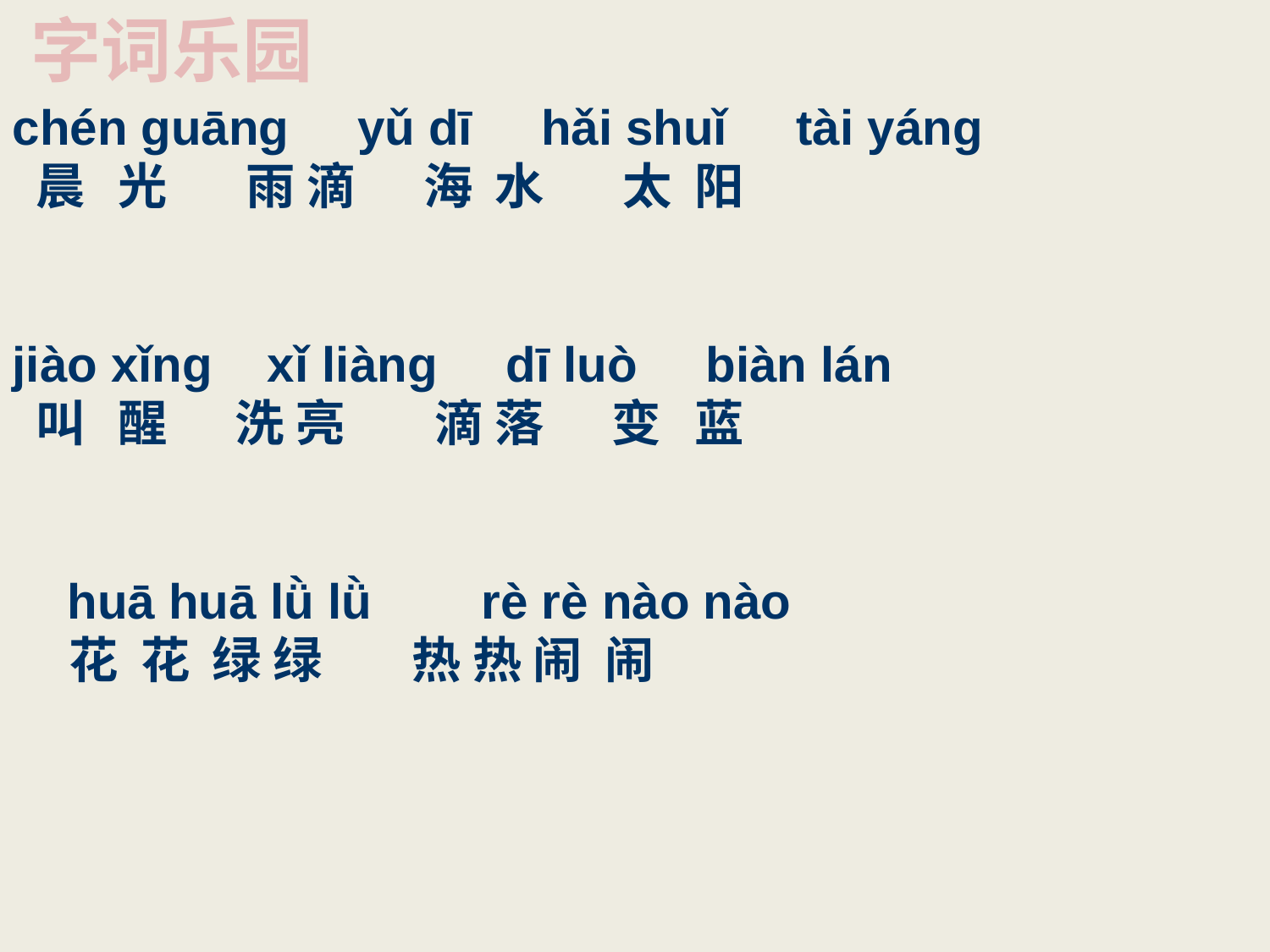

字词乐园
chén ɡuānɡ     yǔ dī     hǎi shuǐ     tài yánɡ
 晨   光       雨 滴      海  水       太  阳

jiào xǐnɡ    xǐ liànɡ     dī luò     biàn lán
 叫   醒      洗 亮        滴 落      变   蓝

    huā huā lǜ lǜ        rè rè nào nào
    花  花  绿 绿        热 热 闹  闹